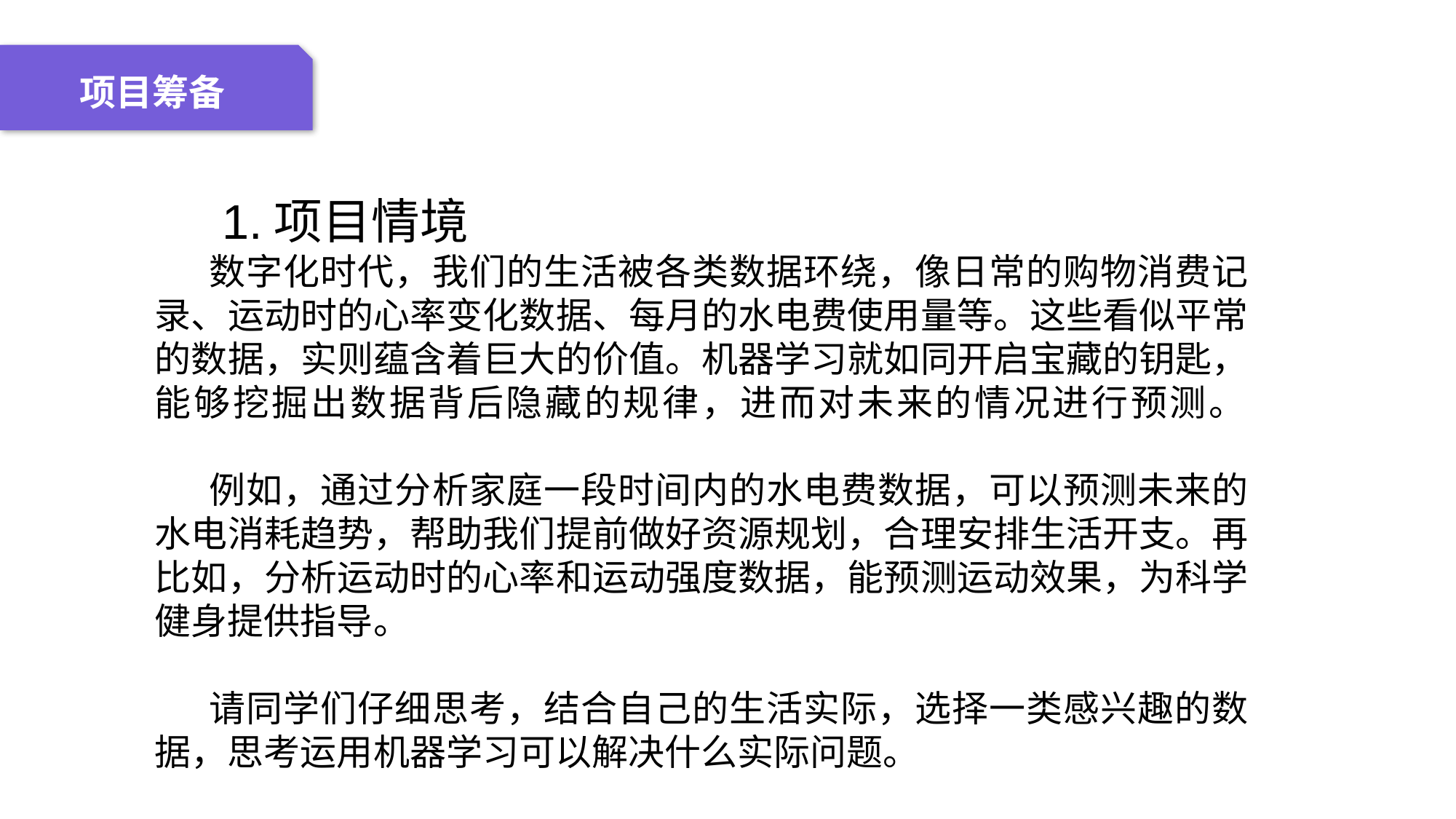

04 名词解释
01 准备过程
02 整体结构
03 重点说明
项目筹备
     1.项目情境
数字化时代，我们的生活被各类数据环绕，像日常的购物消费记录、运动时的心率变化数据、每月的水电费使用量等。这些看似平常的数据，实则蕴含着巨大的价值。机器学习就如同开启宝藏的钥匙，能够挖掘出数据背后隐藏的规律，进而对未来的情况进行预测。
例如，通过分析家庭一段时间内的水电费数据，可以预测未来的水电消耗趋势，帮助我们提前做好资源规划，合理安排生活开支。再比如，分析运动时的心率和运动强度数据，能预测运动效果，为科学健身提供指导。

请同学们仔细思考，结合自己的生活实际，选择一类感兴趣的数据，思考运用机器学习可以解决什么实际问题。